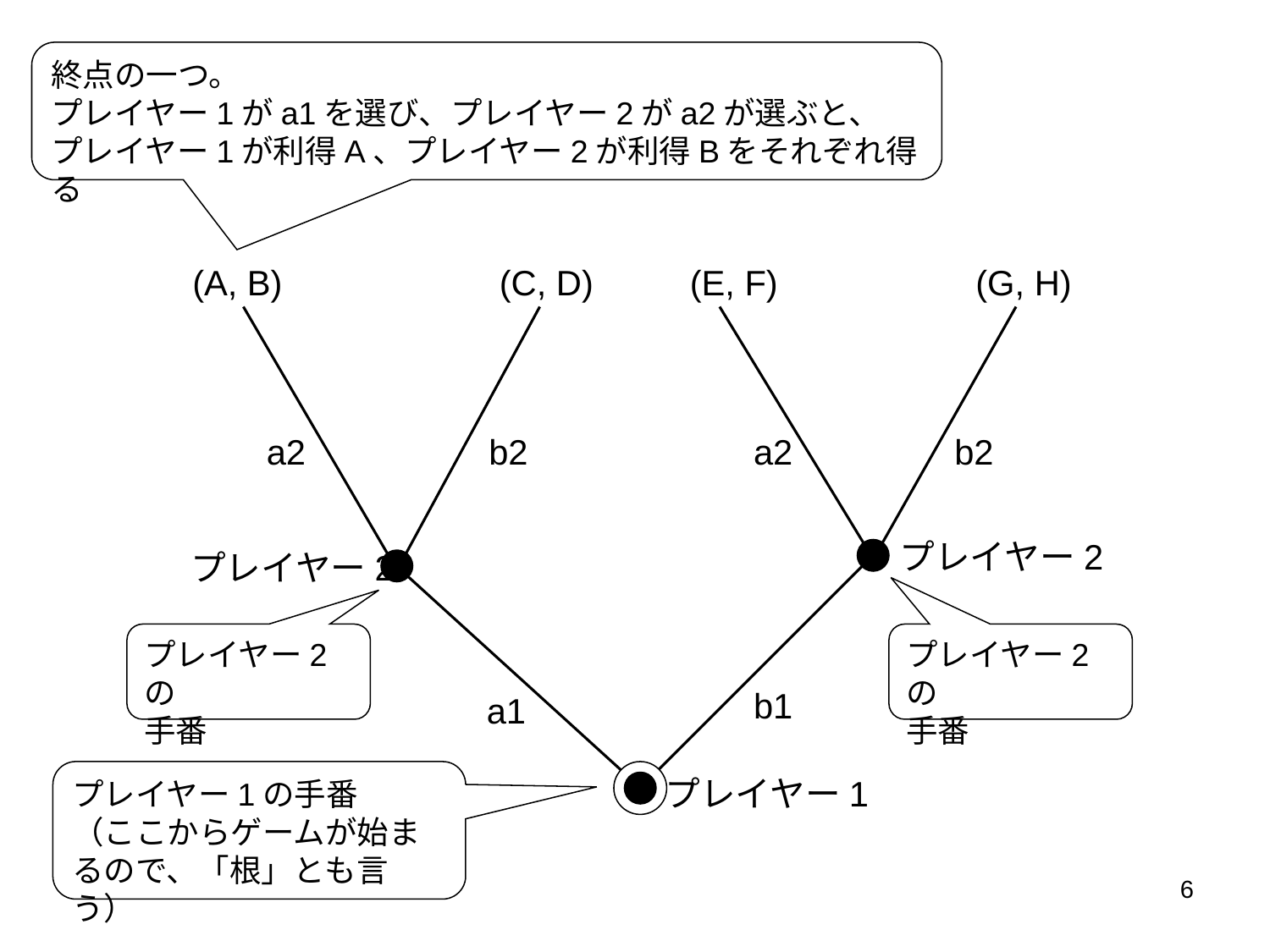

終点の一つ。
プレイヤー1がa1を選び、プレイヤー2がa2が選ぶと、
プレイヤー1が利得A、プレイヤー2が利得Bをそれぞれ得る
(A, B)
(C, D)
(E, F)
(G, H)

a2
b2
a2
b2
プレイヤー2
プレイヤー2

プレイヤー2の
手番
プレイヤー2の
手番
b1
a1
プレイヤー1の手番
（ここからゲームが始まるので、「根」とも言う）

プレイヤー1

6